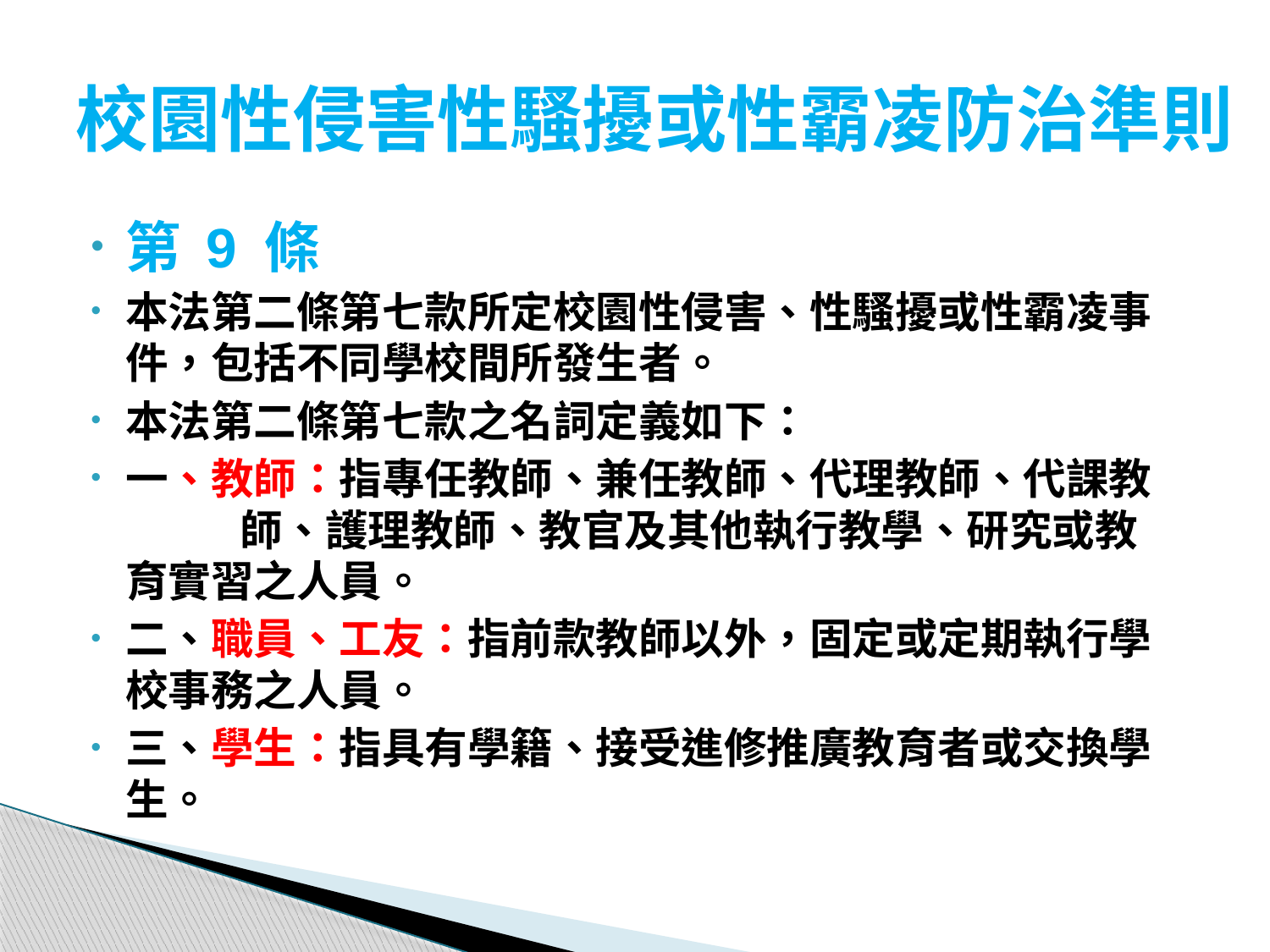

# 校園性侵害性騷擾或性霸凌防治準則
第 9 條
本法第二條第七款所定校園性侵害、性騷擾或性霸凌事件，包括不同學校間所發生者。
本法第二條第七款之名詞定義如下：
一、教師：指專任教師、兼任教師、代理教師、代課教 	師、護理教師、教官及其他執行教學、研究或教	育實習之人員。
二、職員、工友：指前款教師以外，固定或定期執行學	校事務之人員。
三、學生：指具有學籍、接受進修推廣教育者或交換學	生。